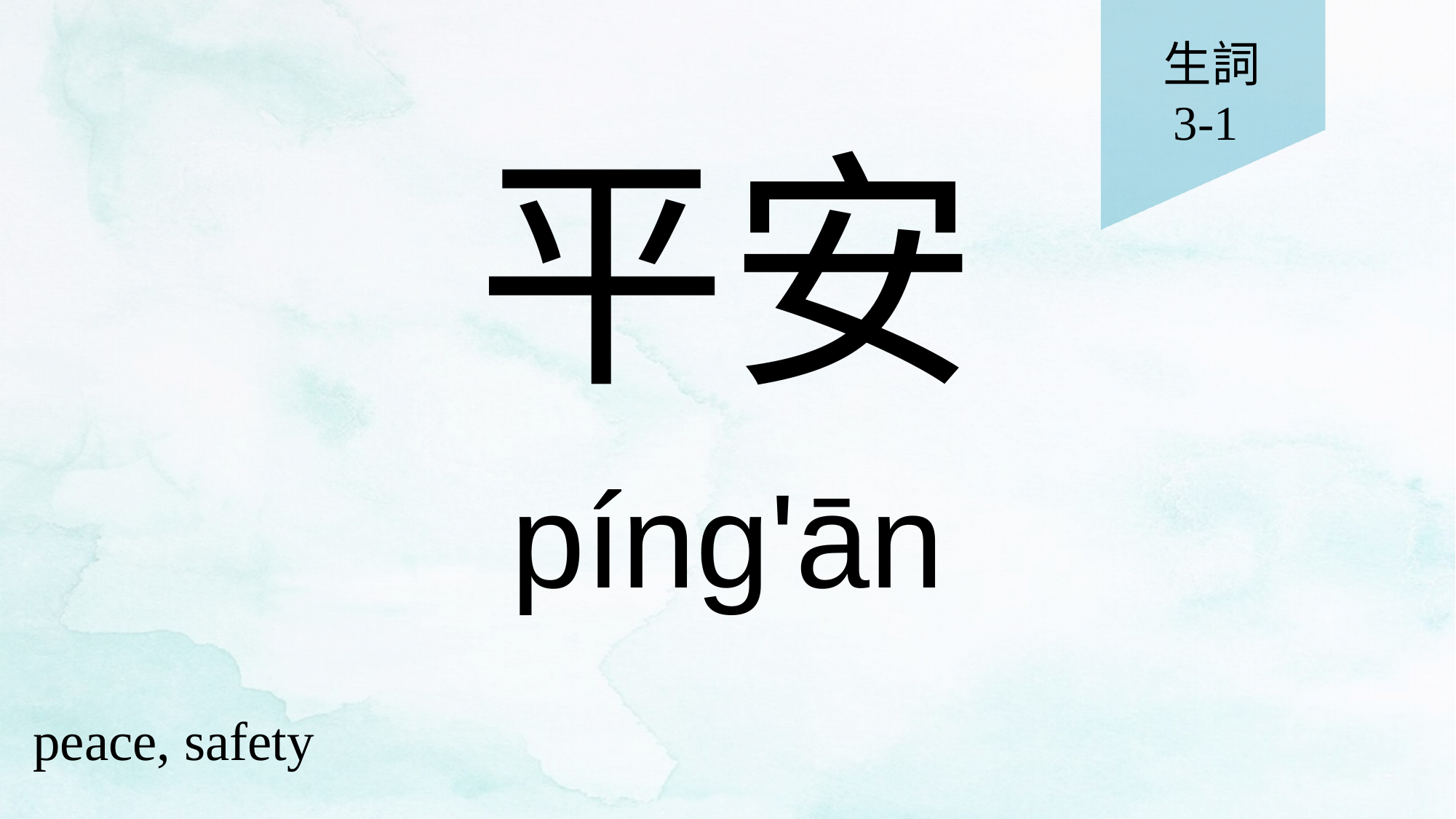

生詞
3-1
# 平安
píng'ān
peace, safety